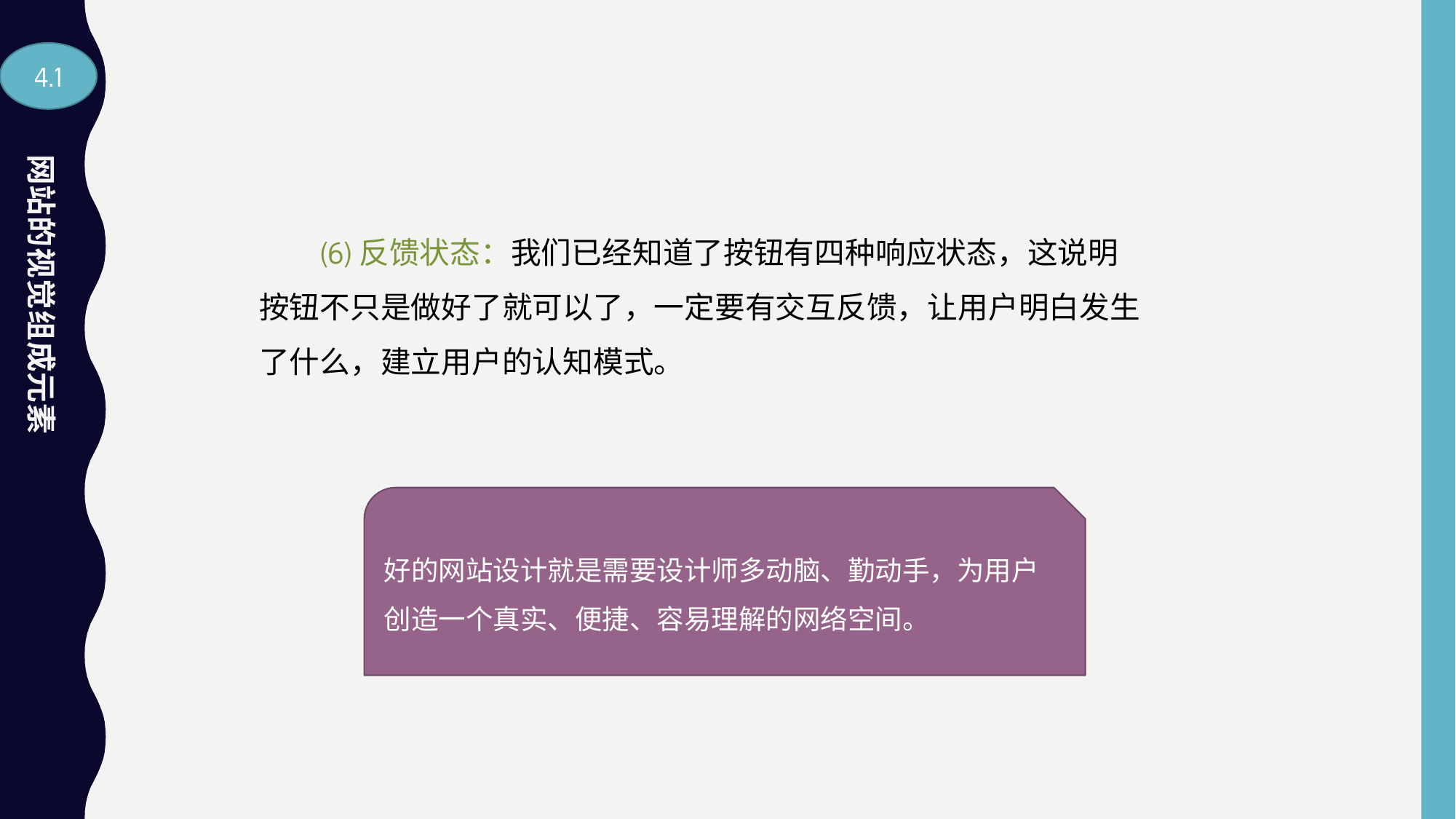

4.1
网站的视觉组成元素

　　(6)反馈状态：我们已经知道了按钮有四种响应状态，这说明按钮不只是做好了就可以了，一定要有交互反馈，让用户明白发生了什么，建立用户的认知模式。
好的网站设计就是需要设计师多动脑、勤动手，为用户创造一个真实、便捷、容易理解的网络空间。